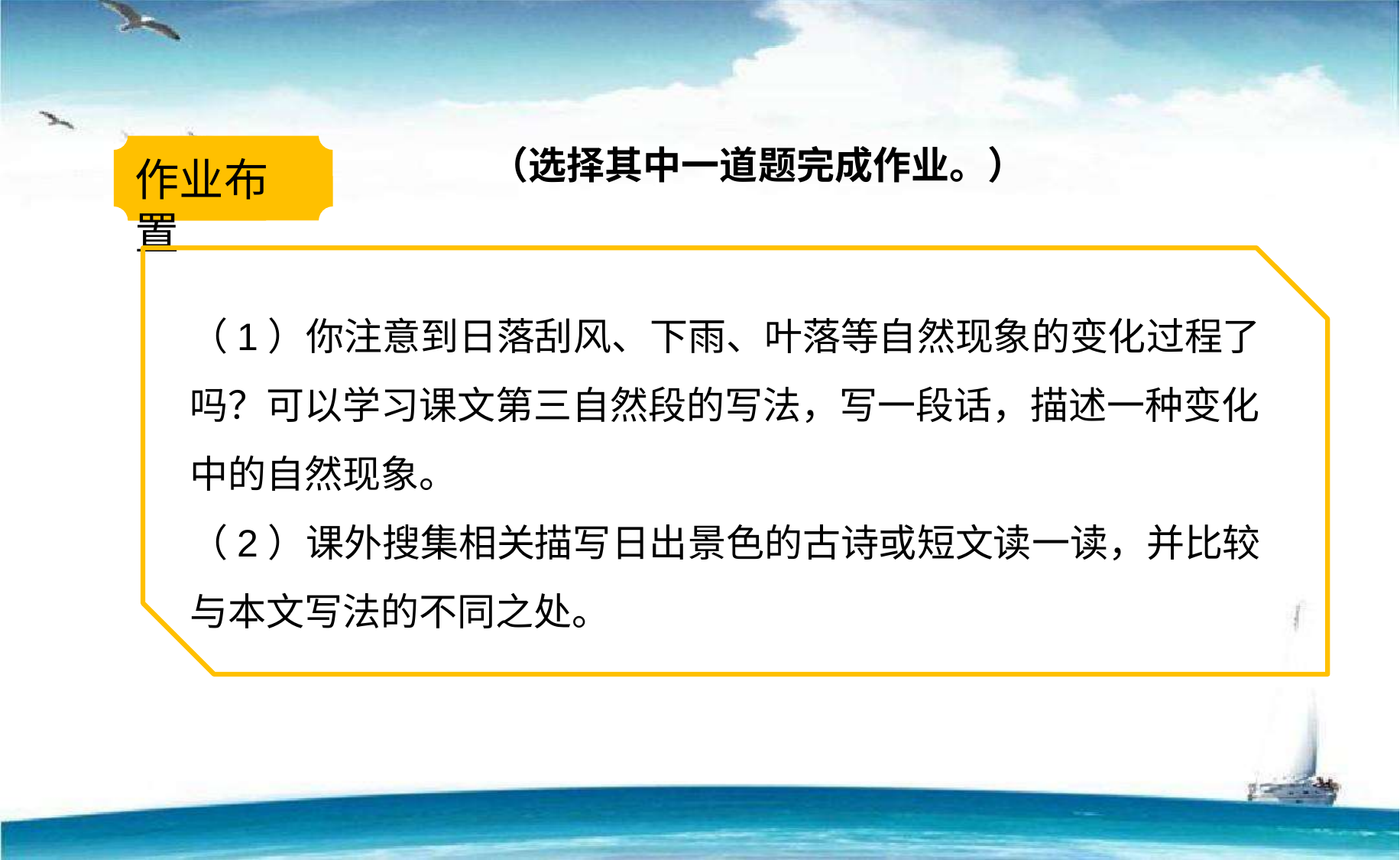

作业布置
（选择其中一道题完成作业。）
（1）你注意到日落刮风、下雨、叶落等自然现象的变化过程了吗？可以学习课文第三自然段的写法，写一段话，描述一种变化中的自然现象。
（2）课外搜集相关描写日出景色的古诗或短文读一读，并比较与本文写法的不同之处。